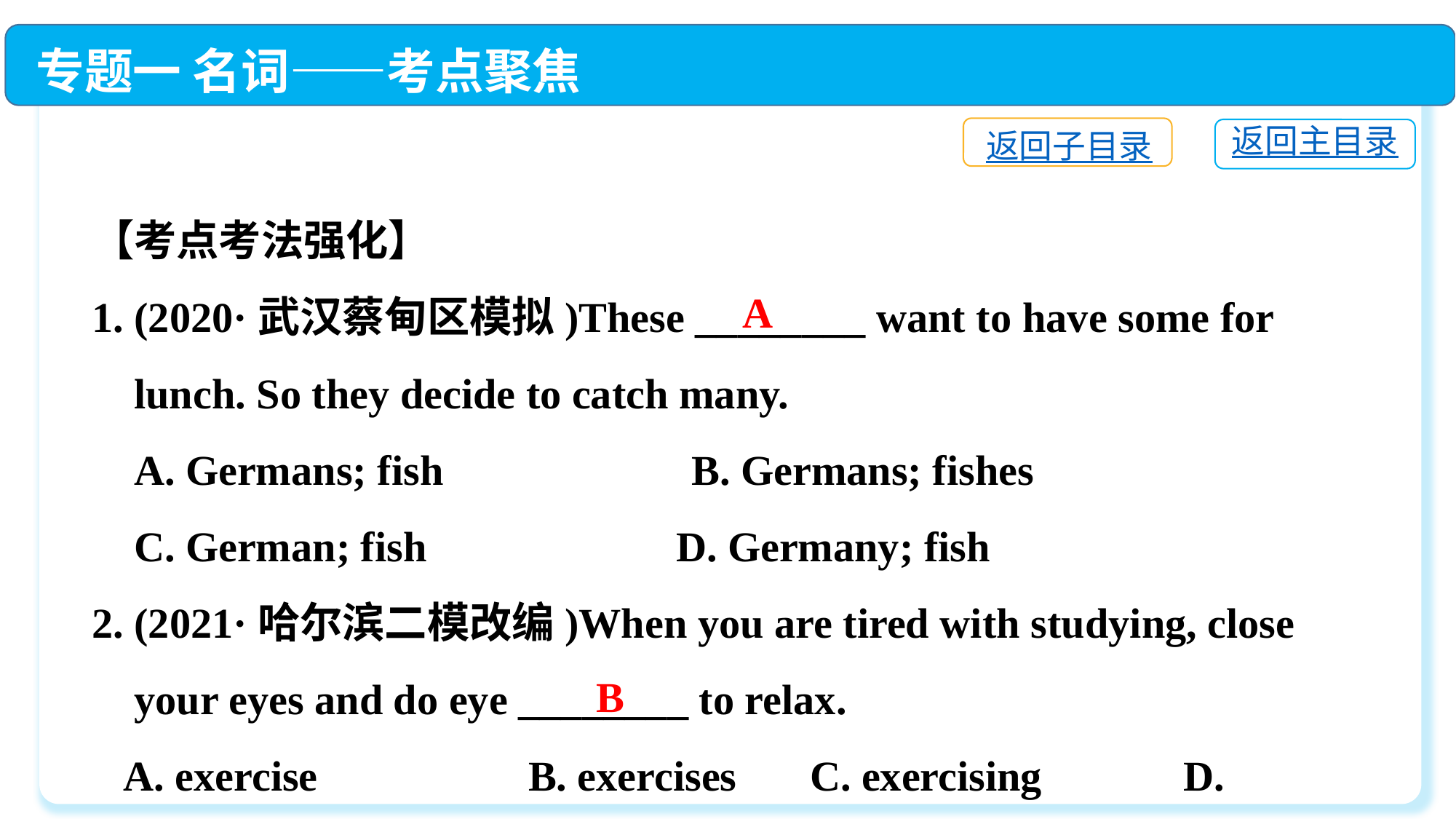

专题一 名词——考点聚焦

返回子目录
返回主目录
【考点考法强化】
1. (2020·武汉蔡甸区模拟)These ________ want to have some for
    lunch. So they decide to catch many.
    A. Germans; fish　　　　      B. Germans; fishes
    C. German; fish	              D. Germany; fish
2. (2021·哈尔滨二模改编)When you are tired with studying, close
    your eyes and do eye ________ to relax.
   A. exercise　　 	B. exercises	      C. exercising　　	D. exercised

A
B